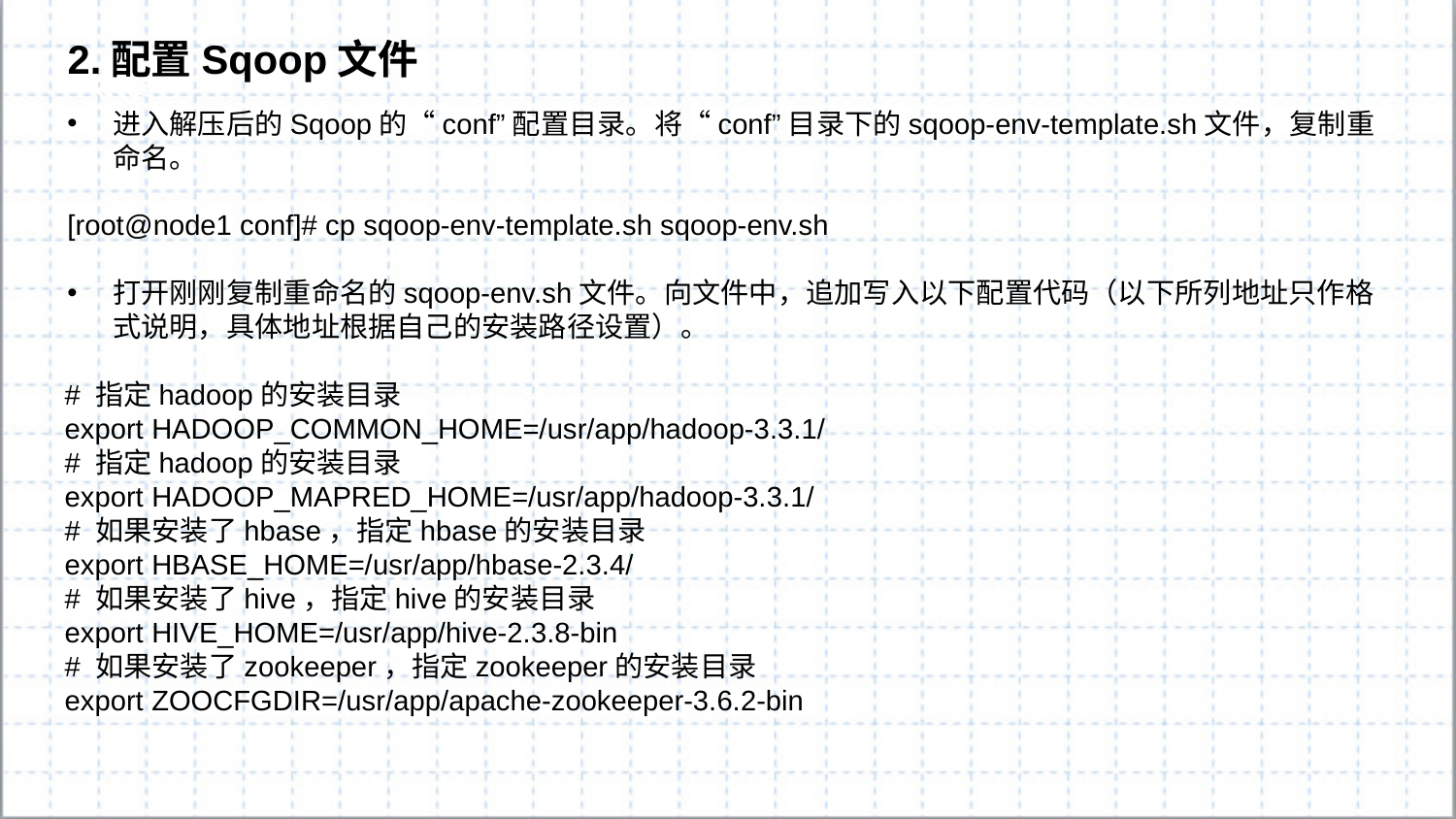

2.配置Sqoop文件
进入解压后的Sqoop的“conf”配置目录。将“conf”目录下的sqoop-env-template.sh文件，复制重命名。

[root@node1 conf]# cp sqoop-env-template.sh sqoop-env.sh

打开刚刚复制重命名的sqoop-env.sh文件。向文件中，追加写入以下配置代码（以下所列地址只作格式说明，具体地址根据自己的安装路径设置）。
# 指定hadoop的安装目录
export HADOOP_COMMON_HOME=/usr/app/hadoop-3.3.1/
# 指定hadoop的安装目录
export HADOOP_MAPRED_HOME=/usr/app/hadoop-3.3.1/
# 如果安装了hbase，指定hbase的安装目录
export HBASE_HOME=/usr/app/hbase-2.3.4/
# 如果安装了hive，指定hive的安装目录
export HIVE_HOME=/usr/app/hive-2.3.8-bin
# 如果安装了zookeeper，指定zookeeper的安装目录
export ZOOCFGDIR=/usr/app/apache-zookeeper-3.6.2-bin